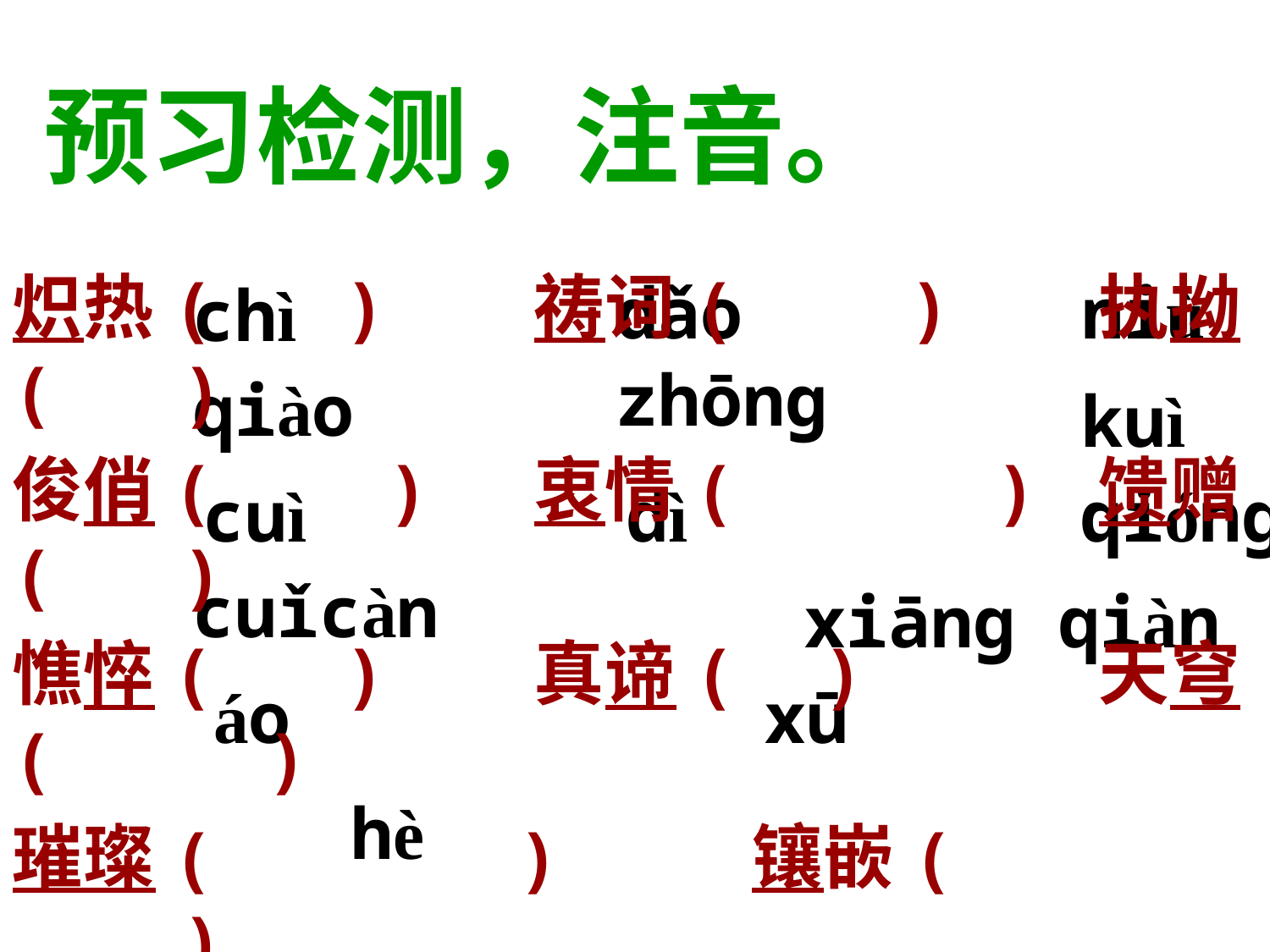

预习检测，注音。
炽热(   )   祷词(    )   执拗(   )
俊俏(    )  衷情(      ) 馈赠(   )
憔悴(   )   真谛(  )     天穹(     )
璀璨(       )    镶嵌(            )
翱翔(   )   长吁短叹(   )
千山万壑(   )

dǎo
niù
chì
zhōng
qiào
kuì
cuì
dì
qióng
cuǐcàn
xiāng qiàn
áo
xū
hè